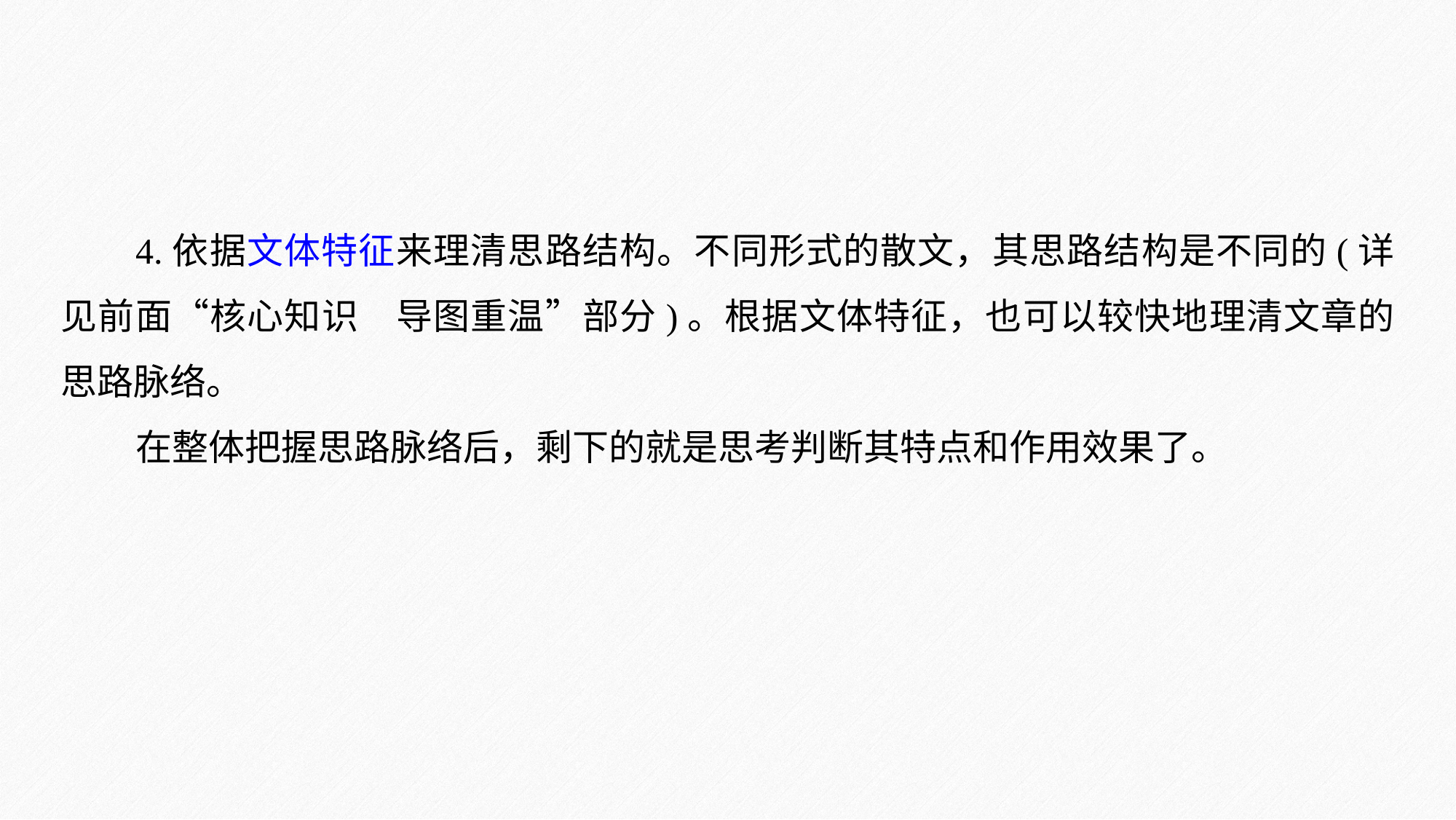

4.依据文体特征来理清思路结构。不同形式的散文，其思路结构是不同的(详见前面“核心知识　导图重温”部分)。根据文体特征，也可以较快地理清文章的思路脉络。
在整体把握思路脉络后，剩下的就是思考判断其特点和作用效果了。